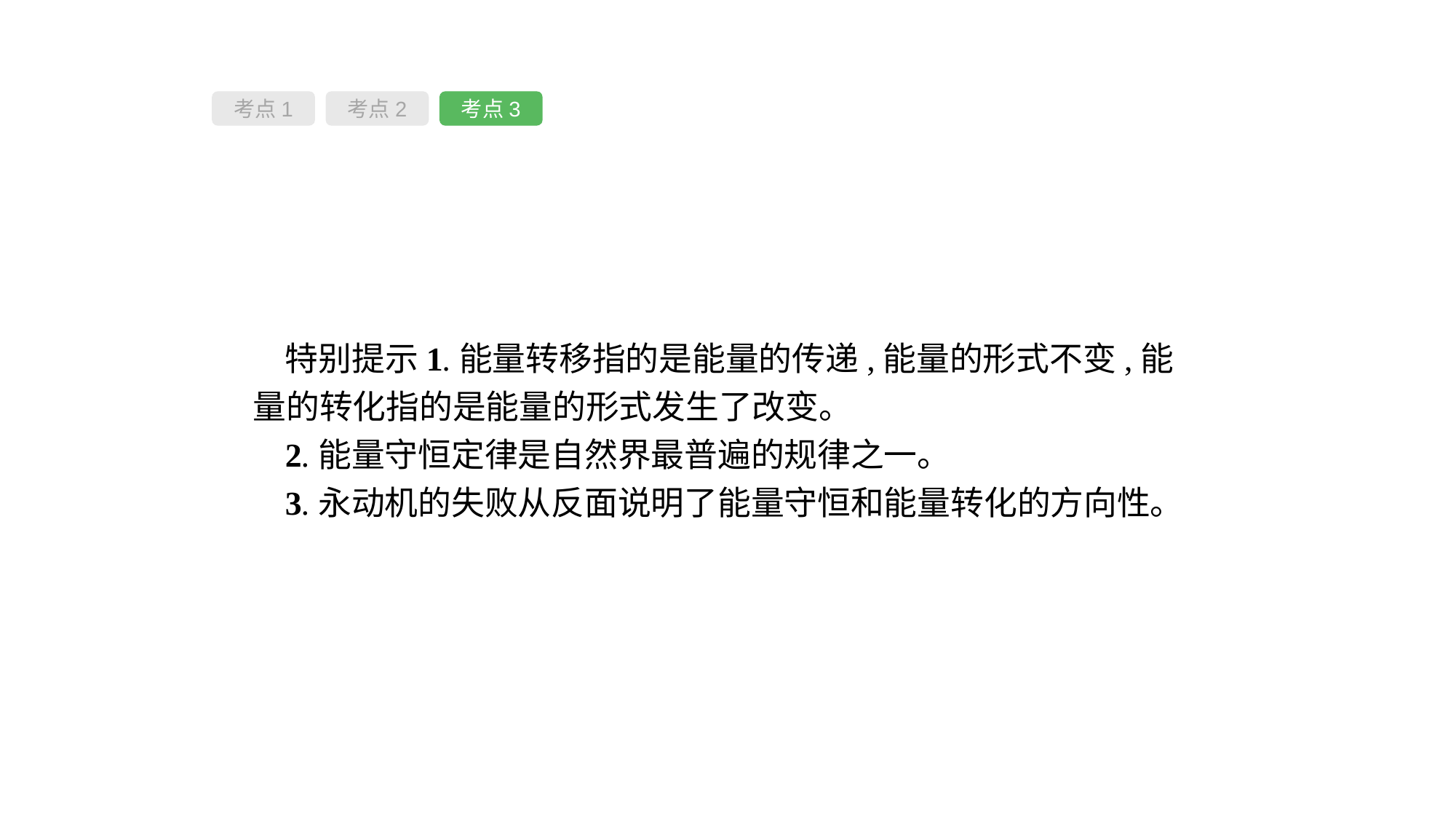

考点1
考点2
考点3
特别提示1.能量转移指的是能量的传递,能量的形式不变,能量的转化指的是能量的形式发生了改变。
2.能量守恒定律是自然界最普遍的规律之一。
3.永动机的失败从反面说明了能量守恒和能量转化的方向性。